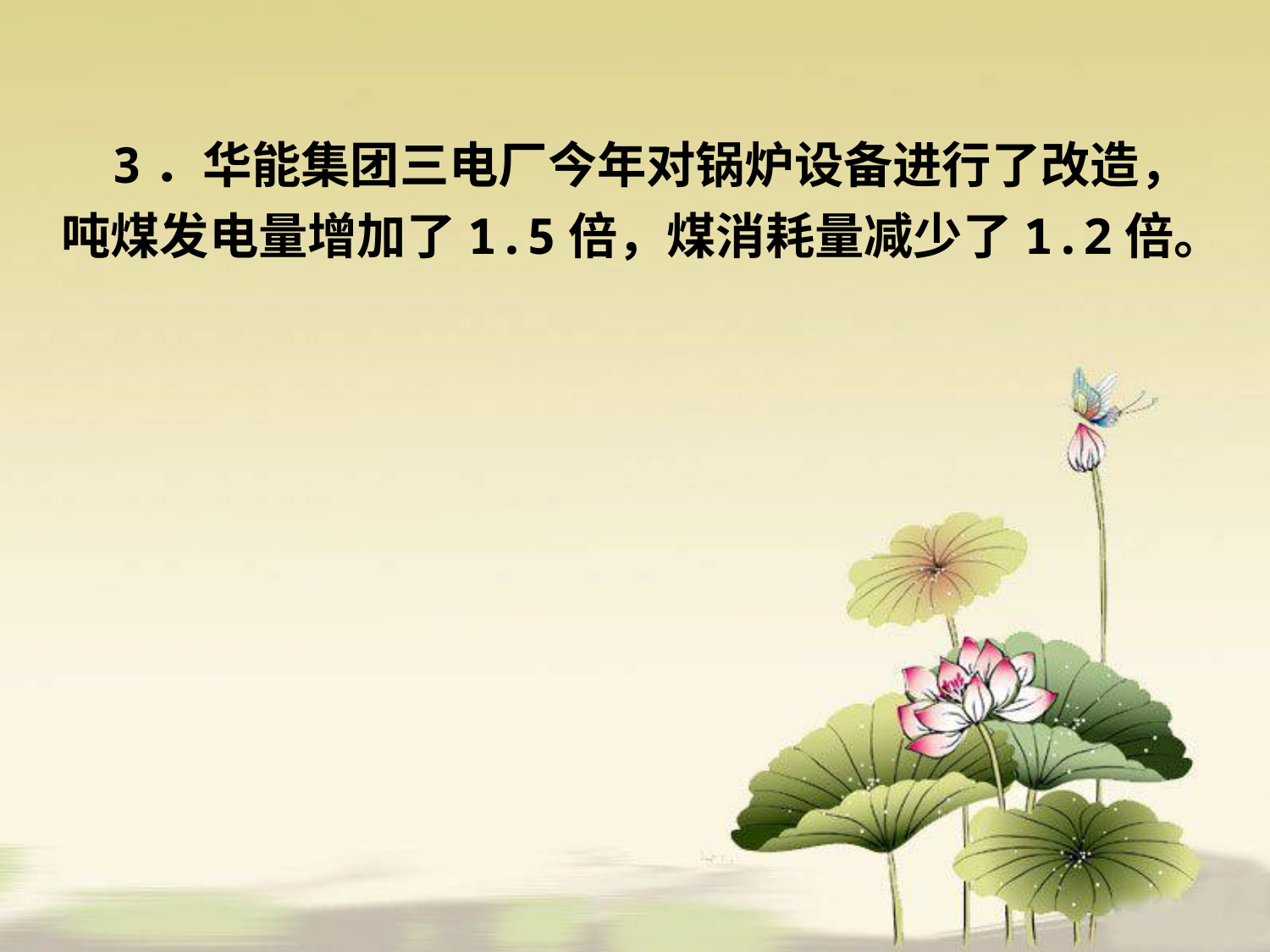

3．华能集团三电厂今年对锅炉设备进行了改造，吨煤发电量增加了1.5倍，煤消耗量减少了1.2倍。